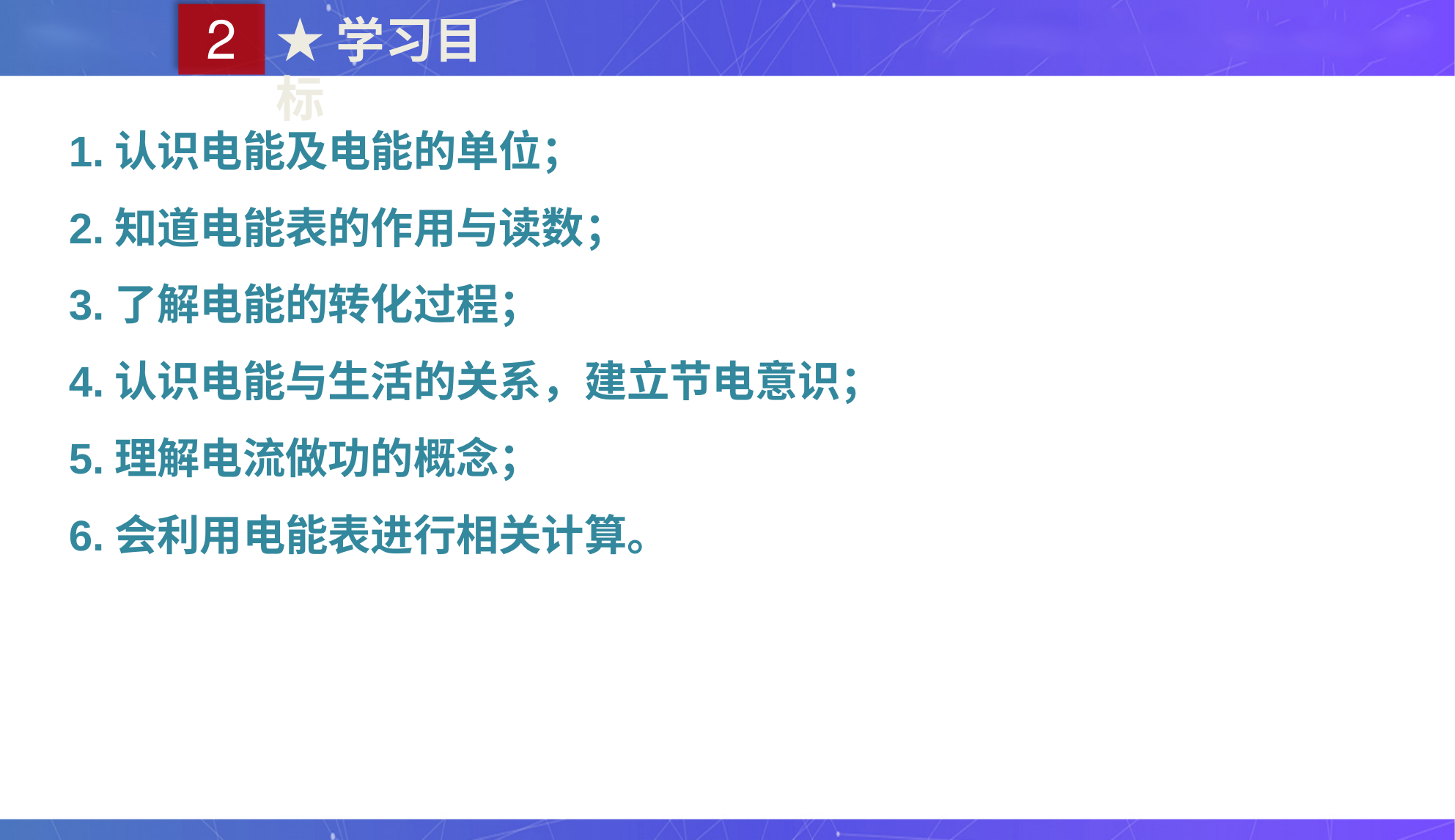

2
★学习目标
1.认识电能及电能的单位；
2.知道电能表的作用与读数；
3.了解电能的转化过程；
4.认识电能与生活的关系，建立节电意识；
5.理解电流做功的概念；
6.会利用电能表进行相关计算。